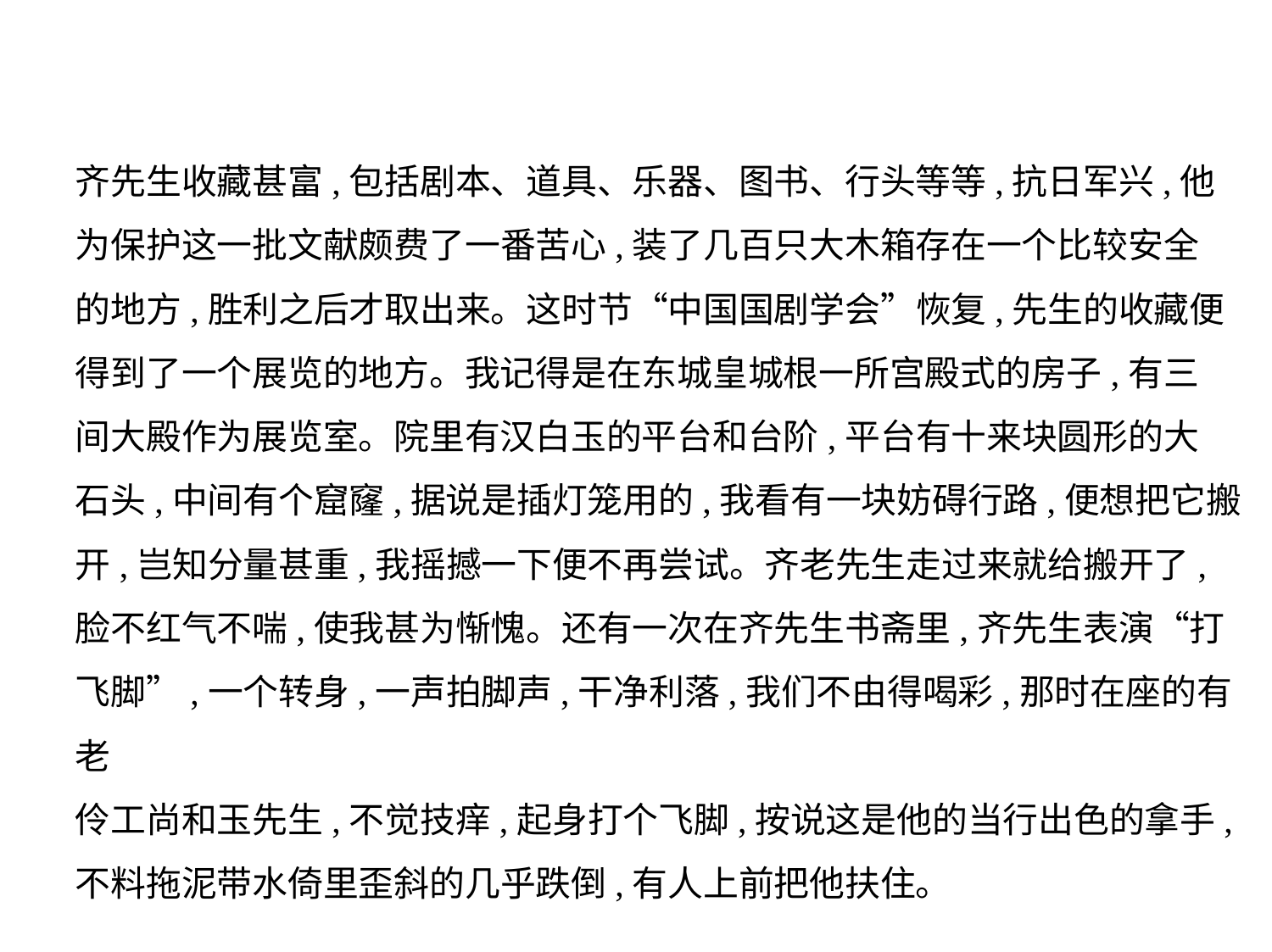

齐先生收藏甚富,包括剧本、道具、乐器、图书、行头等等,抗日军兴,他
为保护这一批文献颇费了一番苦心,装了几百只大木箱存在一个比较安全
的地方,胜利之后才取出来。这时节“中国国剧学会”恢复,先生的收藏便
得到了一个展览的地方。我记得是在东城皇城根一所宫殿式的房子,有三
间大殿作为展览室。院里有汉白玉的平台和台阶,平台有十来块圆形的大
石头,中间有个窟窿,据说是插灯笼用的,我看有一块妨碍行路,便想把它搬
开,岂知分量甚重,我摇撼一下便不再尝试。齐老先生走过来就给搬开了,
脸不红气不喘,使我甚为惭愧。还有一次在齐先生书斋里,齐先生表演“打
飞脚”,一个转身,一声拍脚声,干净利落,我们不由得喝彩,那时在座的有老
伶工尚和玉先生,不觉技痒,起身打个飞脚,按说这是他的当行出色的拿手,
不料拖泥带水倚里歪斜的几乎跌倒,有人上前把他扶住。